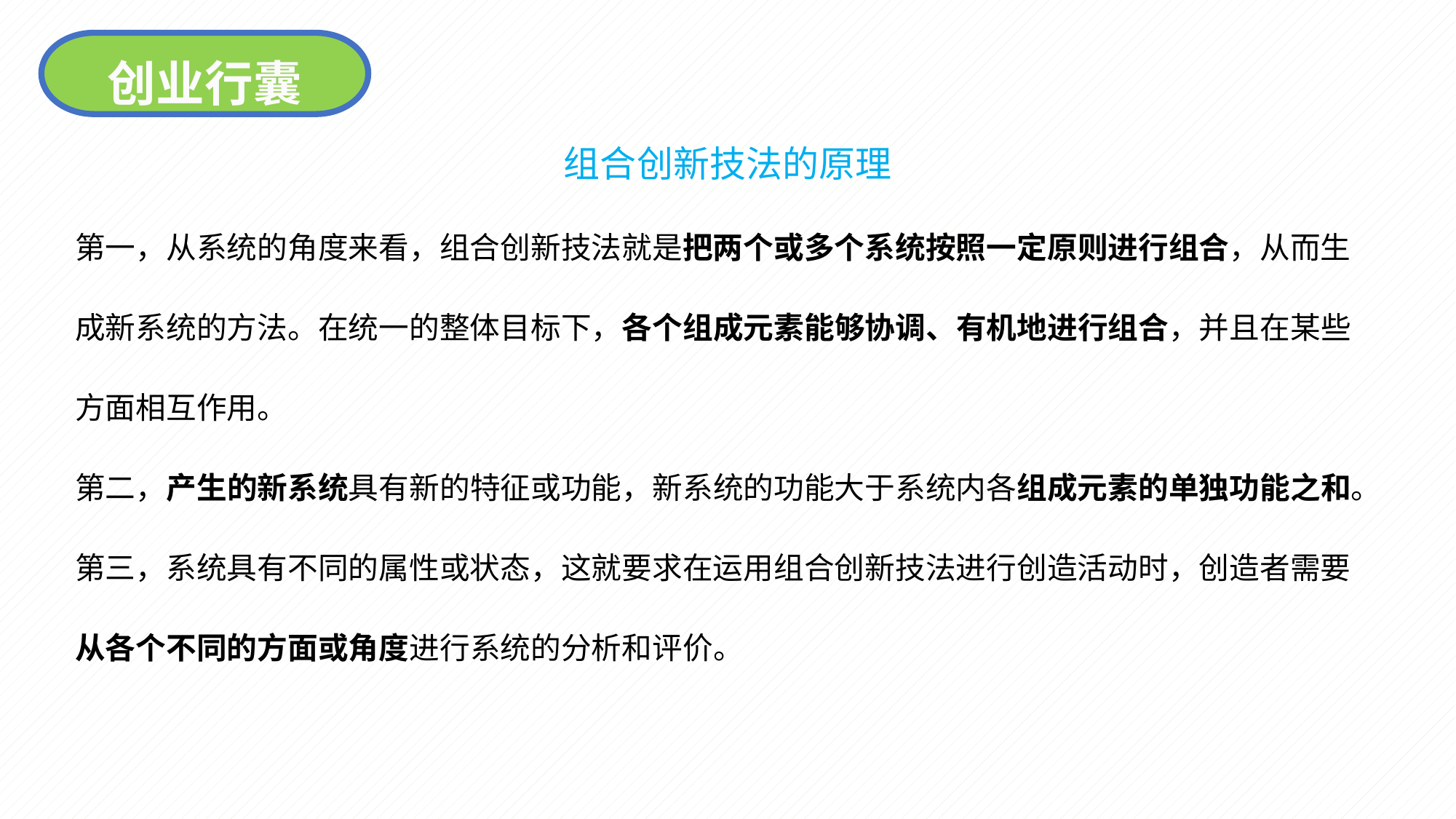

创业行囊

组合创新技法的原理
第一，从系统的角度来看，组合创新技法就是把两个或多个系统按照一定原则进行组合，从而生成新系统的方法。在统一的整体目标下，各个组成元素能够协调、有机地进行组合，并且在某些方面相互作用。
第二，产生的新系统具有新的特征或功能，新系统的功能大于系统内各组成元素的单独功能之和。
第三，系统具有不同的属性或状态，这就要求在运用组合创新技法进行创造活动时，创造者需要从各个不同的方面或角度进行系统的分析和评价。